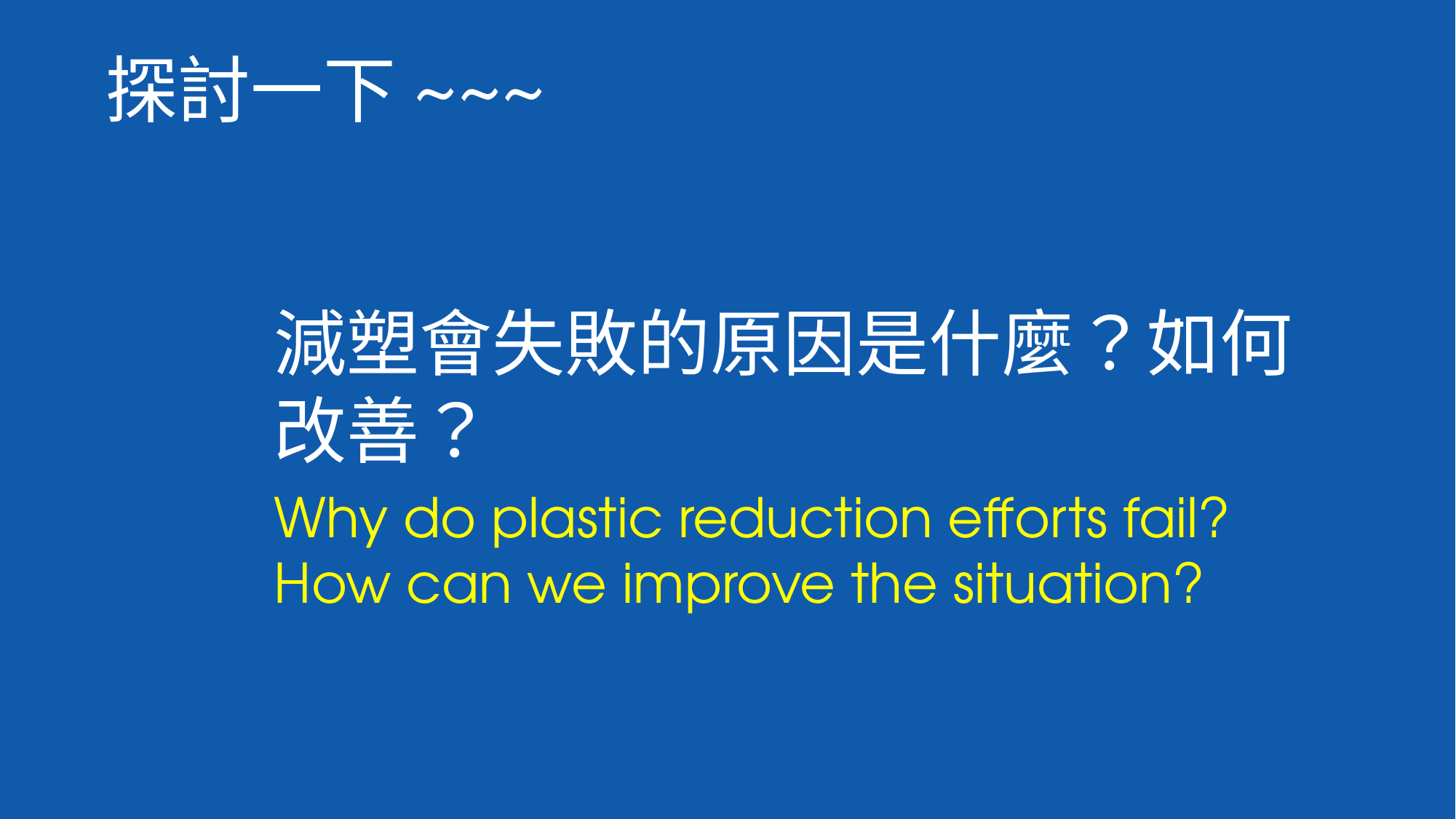

探討一下~~~
減塑會失敗的原因是什麼？如何改善？
Why do plastic reduction efforts fail? How can we improve the situation?